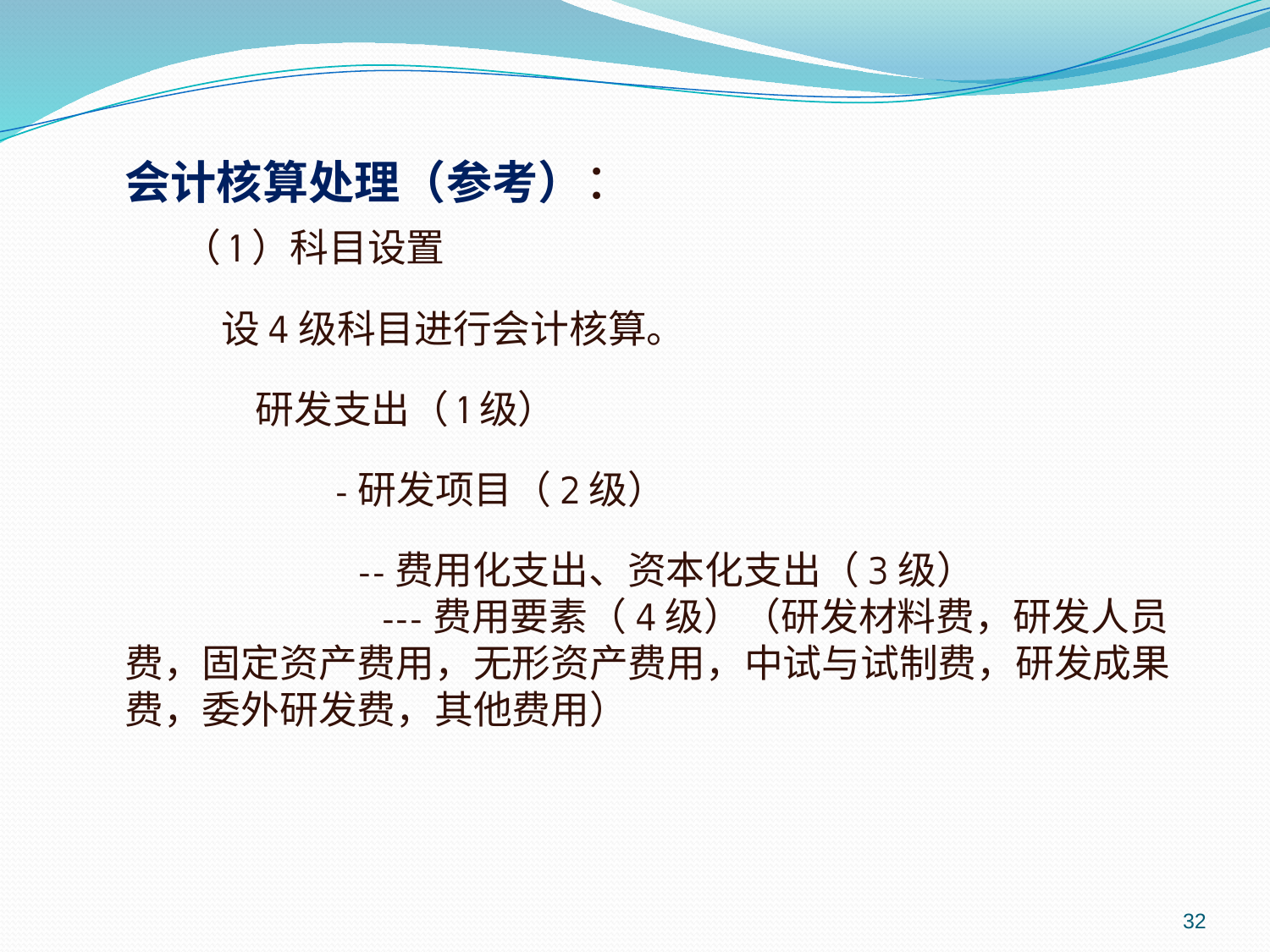

会计核算处理（参考）：
     （1）科目设置
          设4级科目进行会计核算。
              研发支出（1级）
                  -研发项目（2级）
                    --费用化支出、资本化支出（3级）
                      ---费用要素（4级）（研发材料费，研发人员费，固定资产费用，无形资产费用，中试与试制费，研发成果费，委外研发费，其他费用）
32